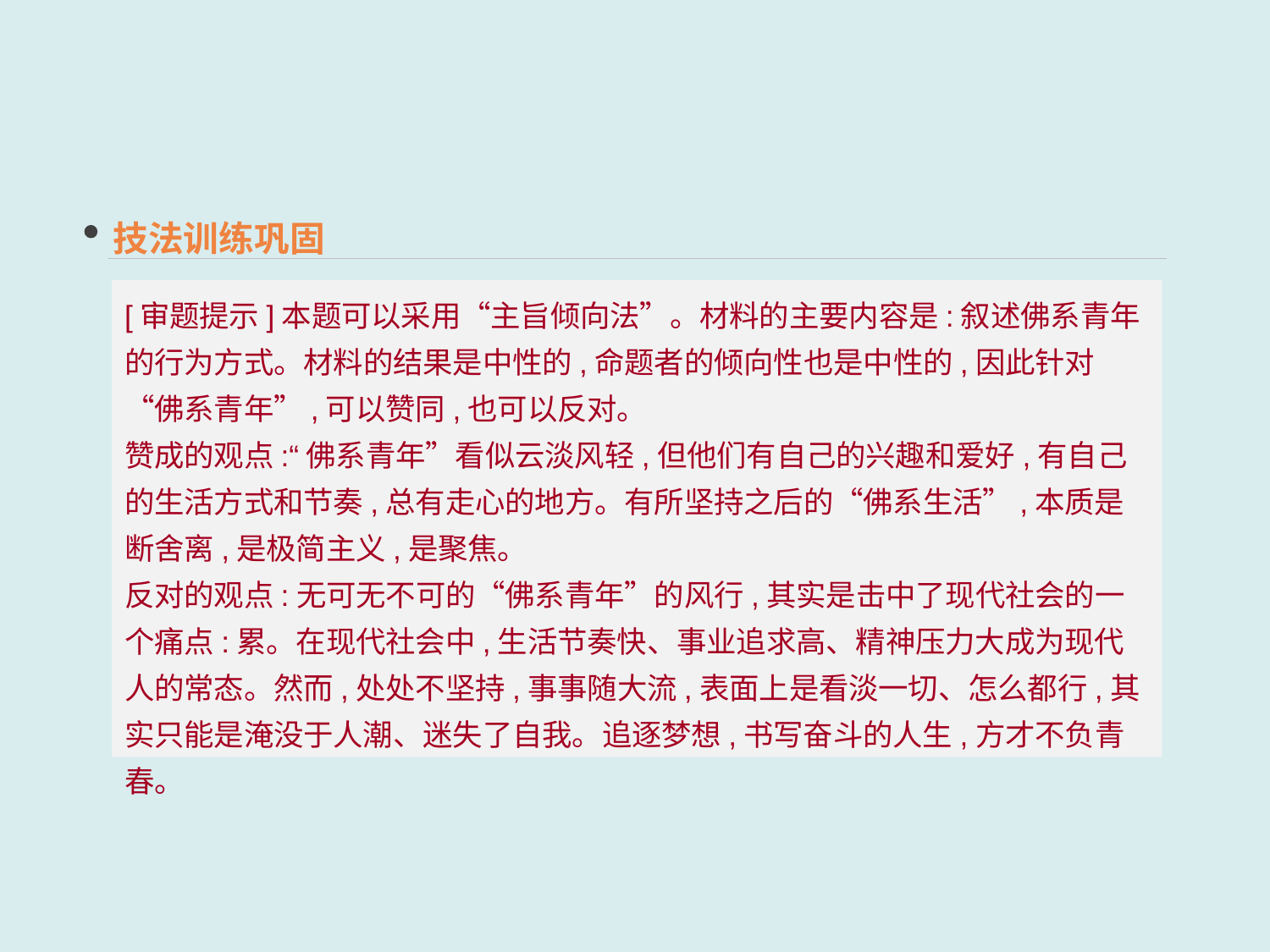

技法训练巩固

[审题提示]本题可以采用“主旨倾向法”。材料的主要内容是:叙述佛系青年的行为方式。材料的结果是中性的,命题者的倾向性也是中性的,因此针对“佛系青年”,可以赞同,也可以反对。
赞成的观点:“佛系青年”看似云淡风轻,但他们有自己的兴趣和爱好,有自己的生活方式和节奏,总有走心的地方。有所坚持之后的“佛系生活”,本质是断舍离,是极简主义,是聚焦。
反对的观点:无可无不可的“佛系青年”的风行,其实是击中了现代社会的一个痛点:累。在现代社会中,生活节奏快、事业追求高、精神压力大成为现代人的常态。然而,处处不坚持,事事随大流,表面上是看淡一切、怎么都行,其实只能是淹没于人潮、迷失了自我。追逐梦想,书写奋斗的人生,方才不负青春。